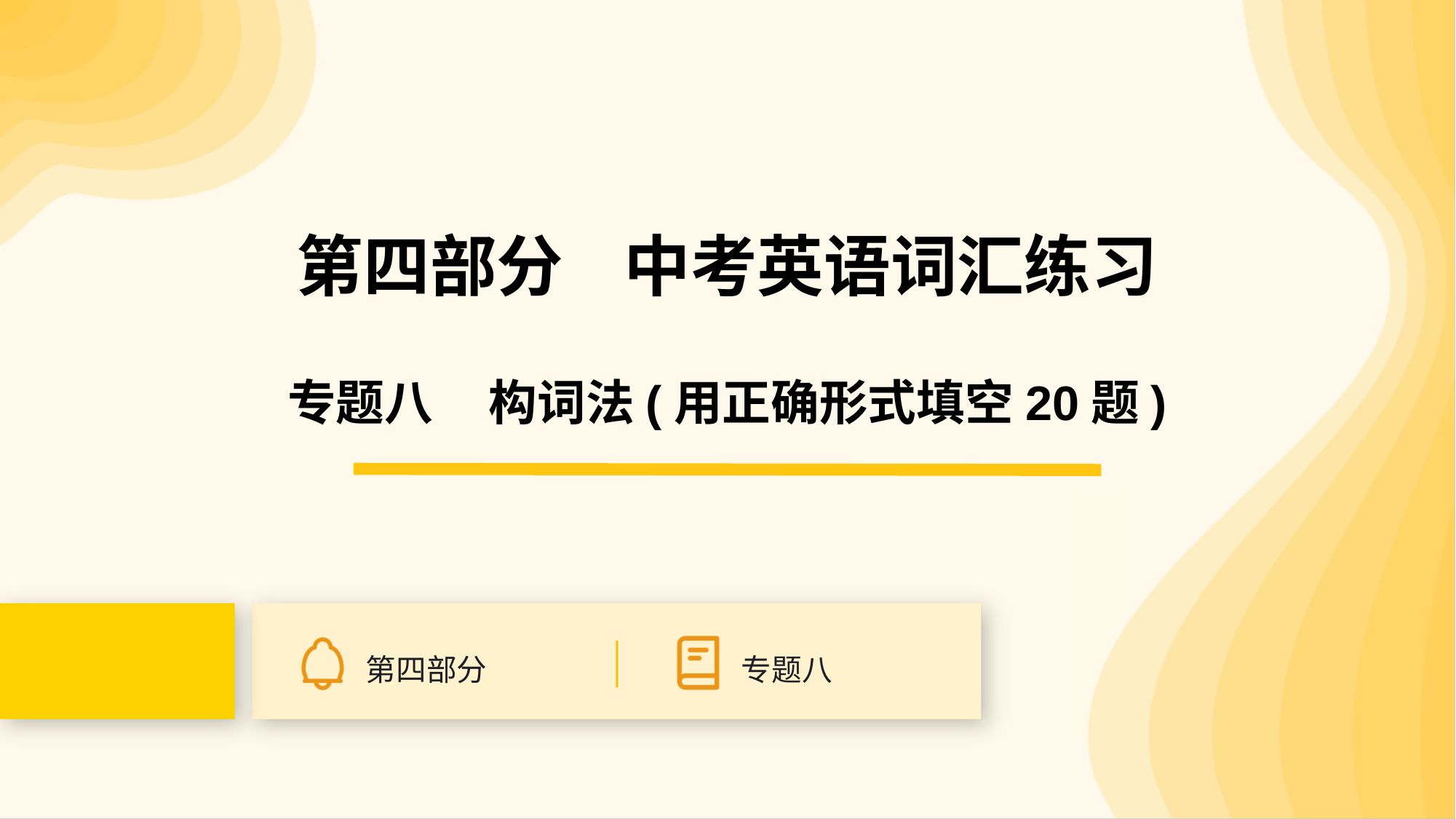

第四部分    中考英语词汇练习
专题八     构词法(用正确形式填空20题)

第四部分
专题八